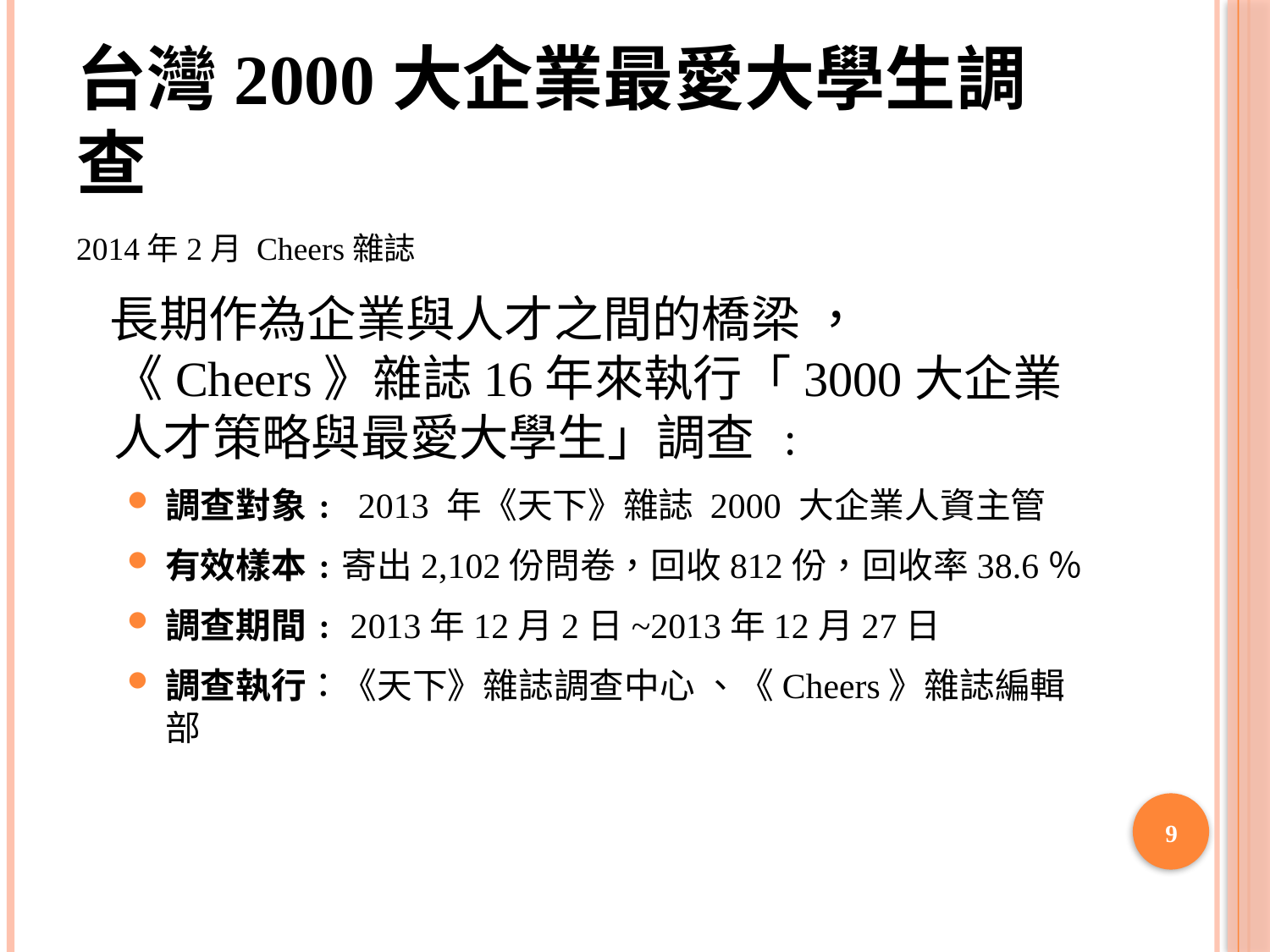

台灣2000大企業最愛大學生調查
2014年2月 Cheers雜誌
  長期作為企業與人才之間的橋梁 ，《Cheers》雜誌16年來執行「3000大企業人才策略與最愛大學生」調查 ﹕
調查對象﹕ 2013 年《天下》雜誌 2000 大企業人資主管
有效樣本﹕寄出2,102份問卷，回收812份，回收率38.6％
調查期間﹕2013年12月2日~2013年12月27日
調查執行：《天下》雜誌調查中心 、《Cheers》雜誌編輯部

9